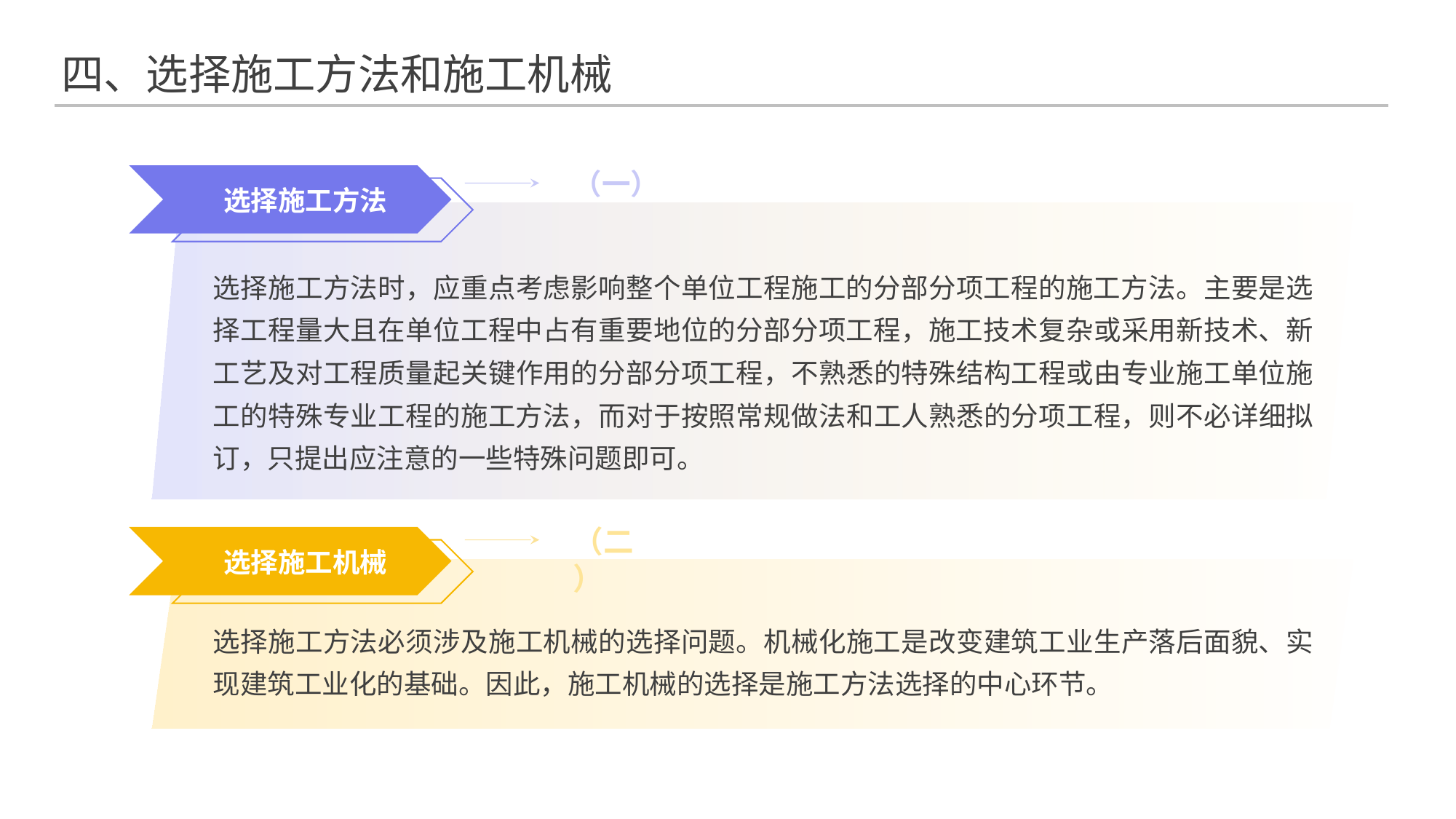

四、选择施工方法和施工机械
（一）

选择施工方法

选择施工方法时，应重点考虑影响整个单位工程施工的分部分项工程的施工方法。主要是选择工程量大且在单位工程中占有重要地位的分部分项工程，施工技术复杂或采用新技术、新工艺及对工程质量起关键作用的分部分项工程，不熟悉的特殊结构工程或由专业施工单位施工的特殊专业工程的施工方法，而对于按照常规做法和工人熟悉的分项工程，则不必详细拟订，只提出应注意的一些特殊问题即可。
（二）

选择施工机械

选择施工方法必须涉及施工机械的选择问题。机械化施工是改变建筑工业生产落后面貌、实现建筑工业化的基础。因此，施工机械的选择是施工方法选择的中心环节。